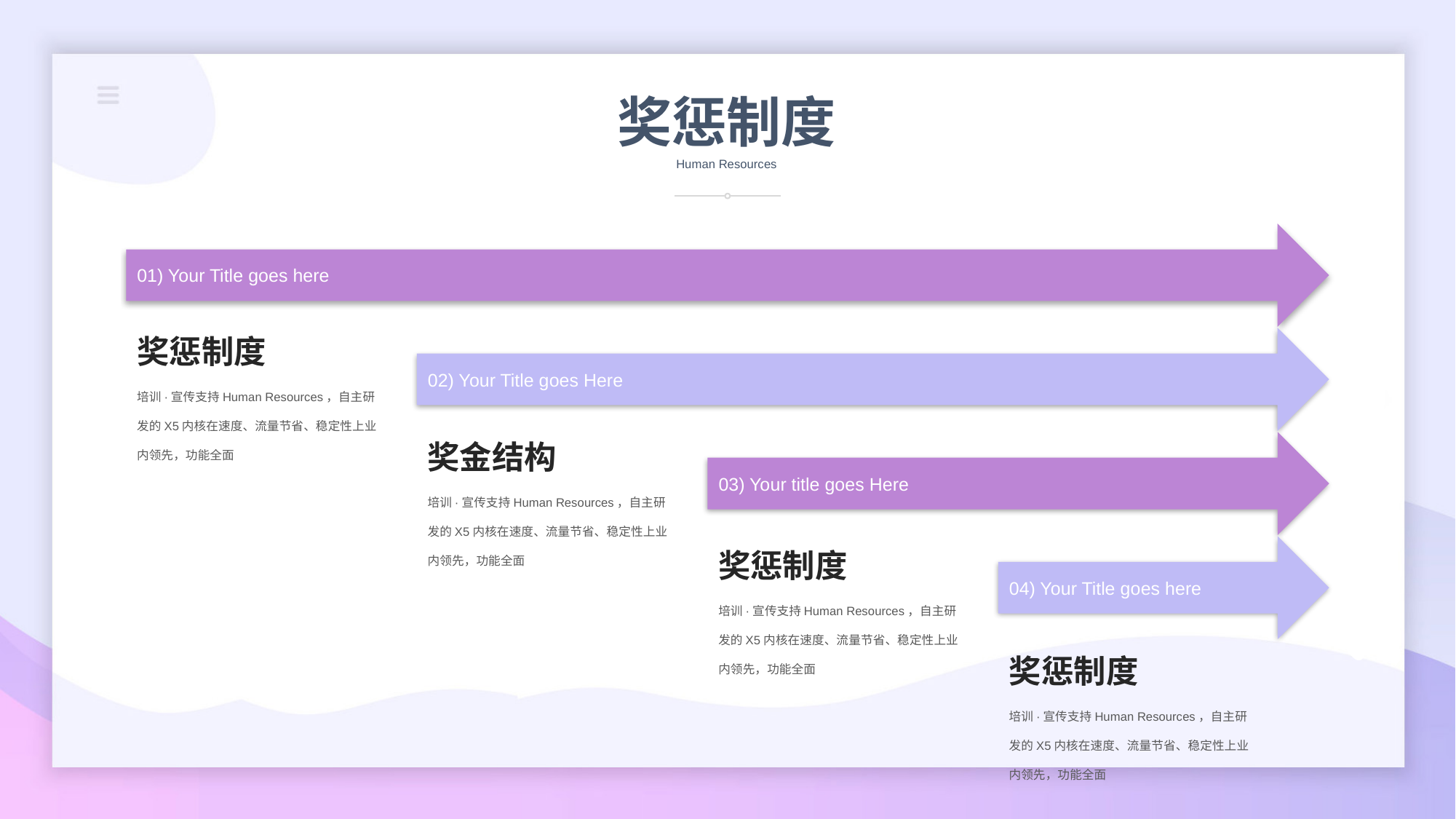

奖惩制度
Human Resources

01) Your Title goes here
奖惩制度
02) Your Title goes Here
培训·宣传支持Human Resources，自主研发的X5内核在速度、流量节省、稳定性上业内领先，功能全面
奖金结构
03) Your title goes Here
培训·宣传支持Human Resources，自主研发的X5内核在速度、流量节省、稳定性上业内领先，功能全面
04) Your Title goes here
奖惩制度
培训·宣传支持Human Resources，自主研发的X5内核在速度、流量节省、稳定性上业内领先，功能全面
奖惩制度
培训·宣传支持Human Resources，自主研发的X5内核在速度、流量节省、稳定性上业内领先，功能全面